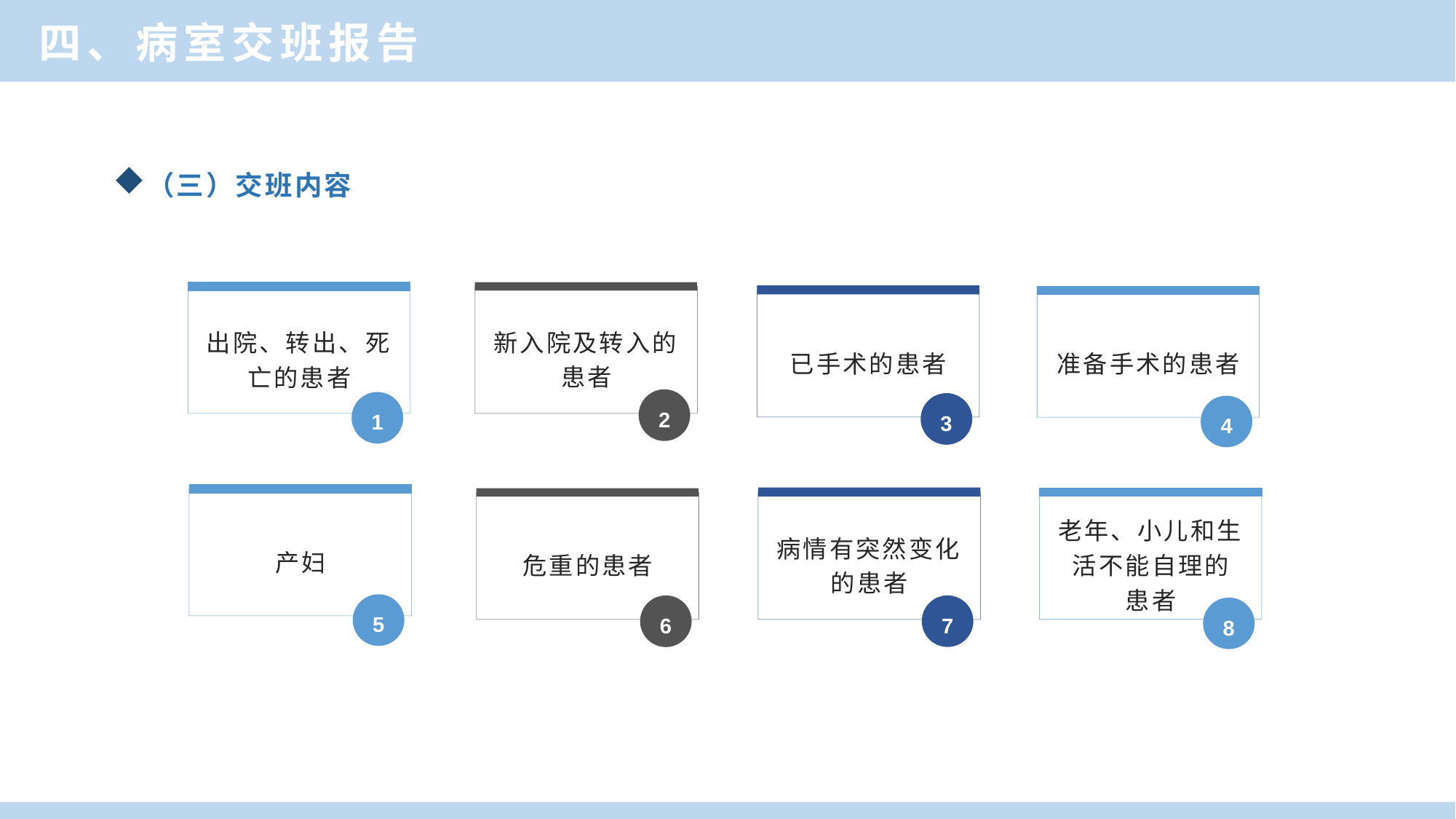

四、病室交班报告
（三）交班内容

出院、转出、死亡的患者
1

新入院及转入的患者
2

已手术的患者
3

准备手术的患者
4

产妇
5

病情有突然变化的患者
7

老年、小儿和生活不能自理的
患者
8

危重的患者
6